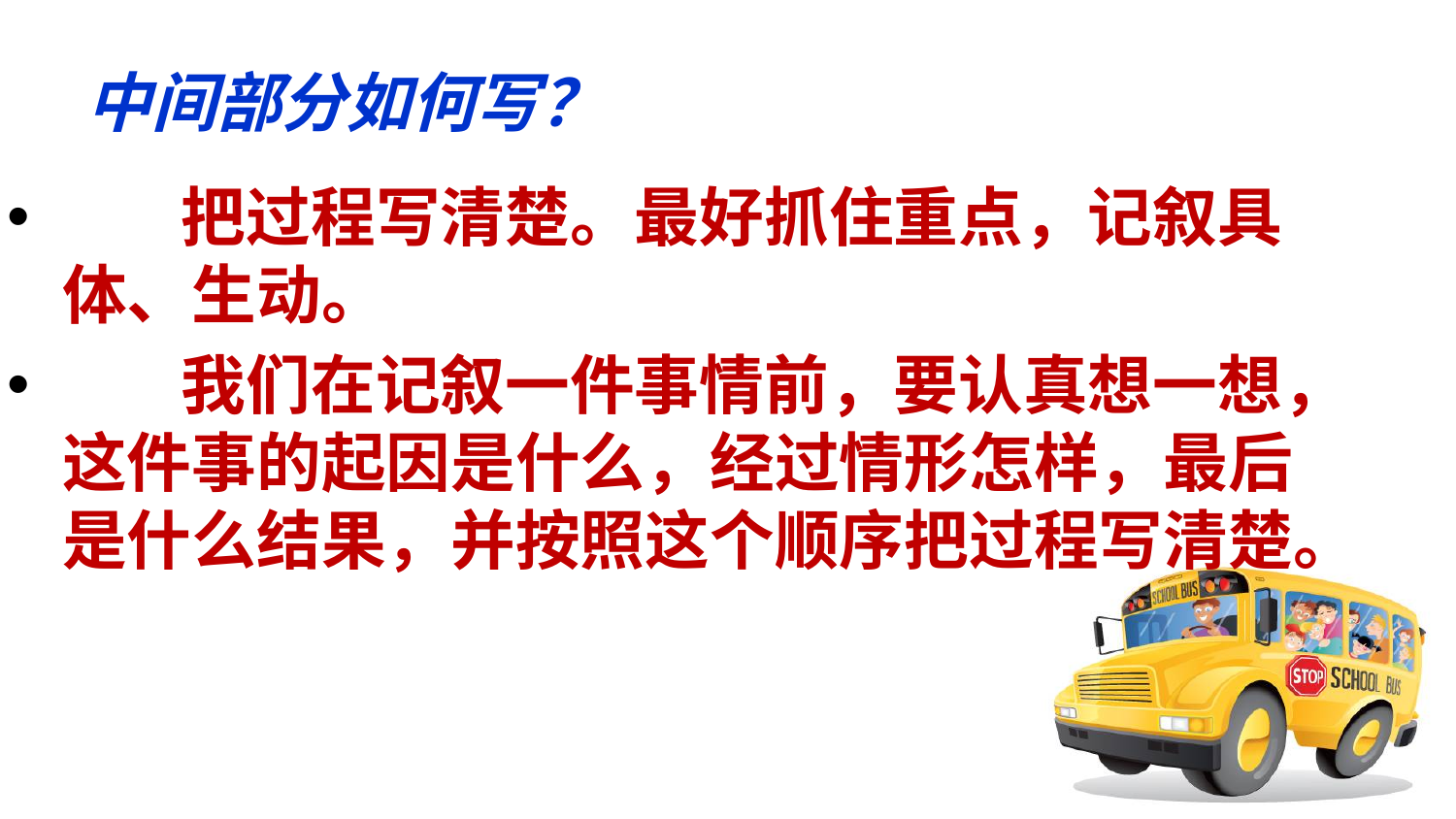

# 中间部分如何写？
       把过程写清楚。最好抓住重点，记叙具体、生动。
       我们在记叙一件事情前，要认真想一想，这件事的起因是什么，经过情形怎样，最后是什么结果，并按照这个顺序把过程写清楚。
       把过程写清楚。最好抓住重点，记叙具体、生动。
       我们在记叙一件事情前，要认真想一想，这件事的起因是什么，经过情形怎样，最后是什么结果，并按照这个顺序把过程写清楚。